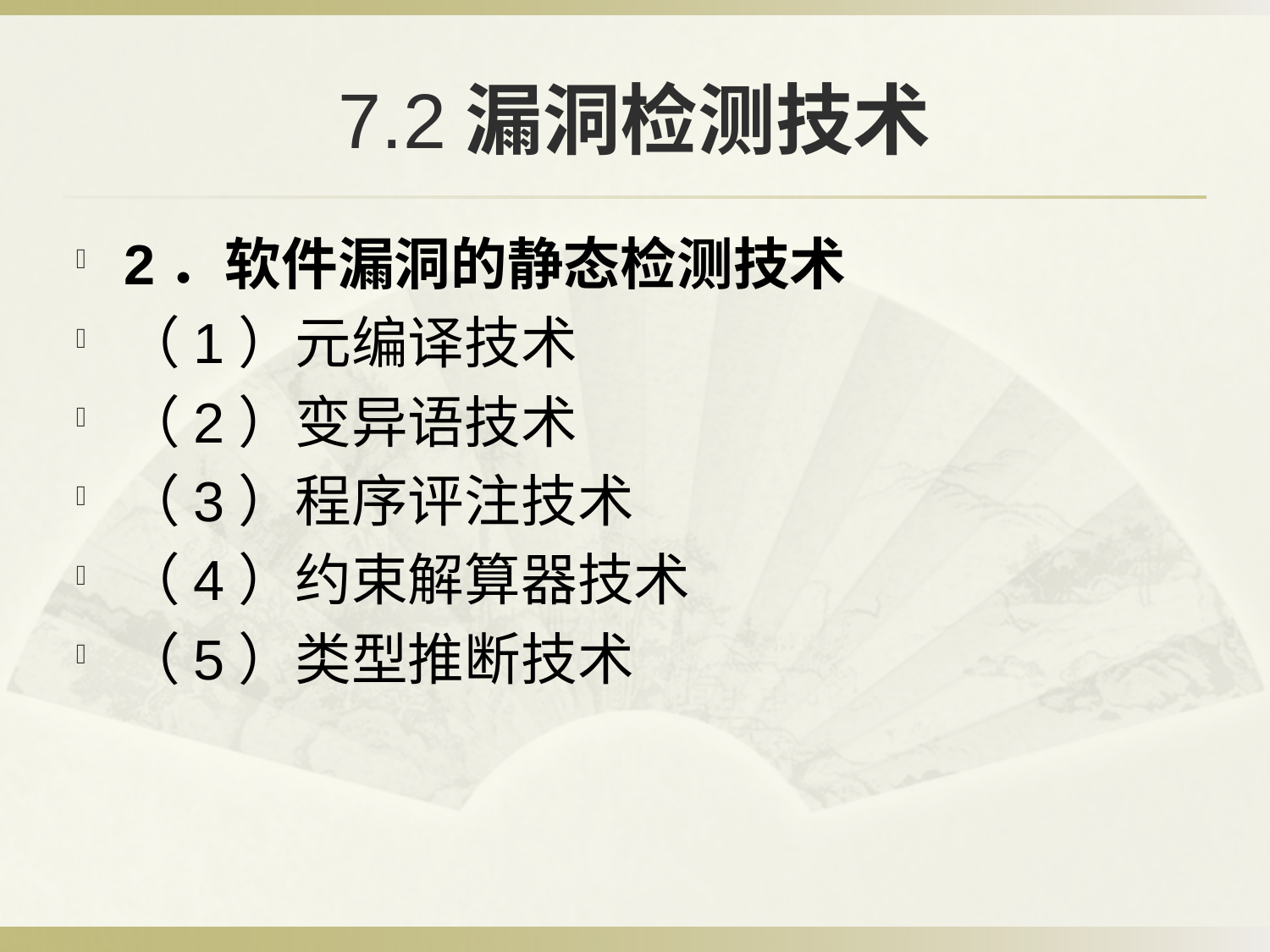

# 7.2漏洞检测技术
2．软件漏洞的静态检测技术
（1）元编译技术
（2）变异语技术
（3）程序评注技术
（4）约束解算器技术
（5）类型推断技术